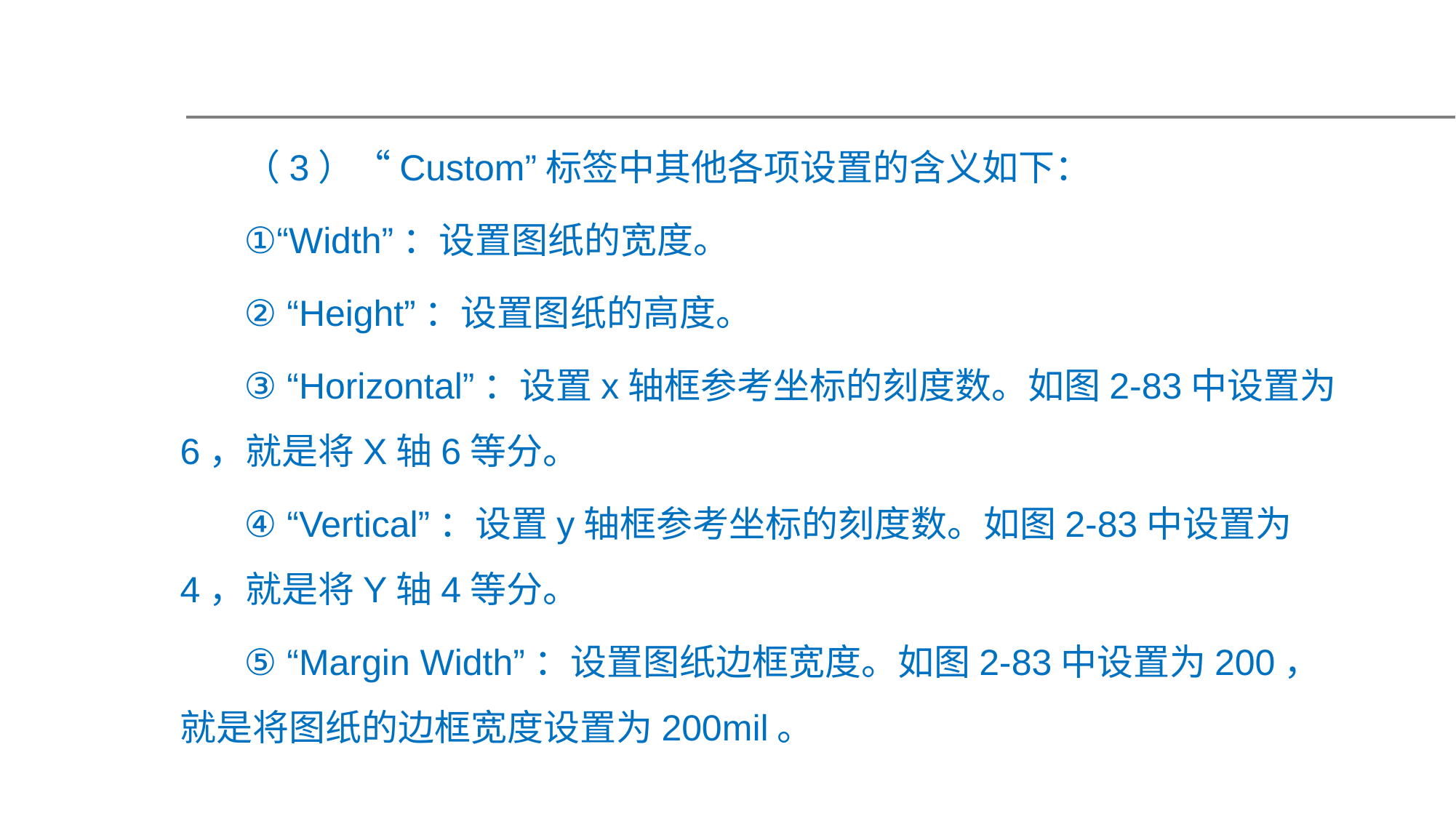

（3）“Custom”标签中其他各项设置的含义如下：
①“Width”：设置图纸的宽度。
② “Height”：设置图纸的高度。
③ “Horizontal”：设置x轴框参考坐标的刻度数。如图2-83中设置为6，就是将X轴6等分。
④ “Vertical”：设置y轴框参考坐标的刻度数。如图2-83中设置为4，就是将Y轴4等分。
⑤ “Margin Width”：设置图纸边框宽度。如图2-83中设置为200，就是将图纸的边框宽度设置为200mil。